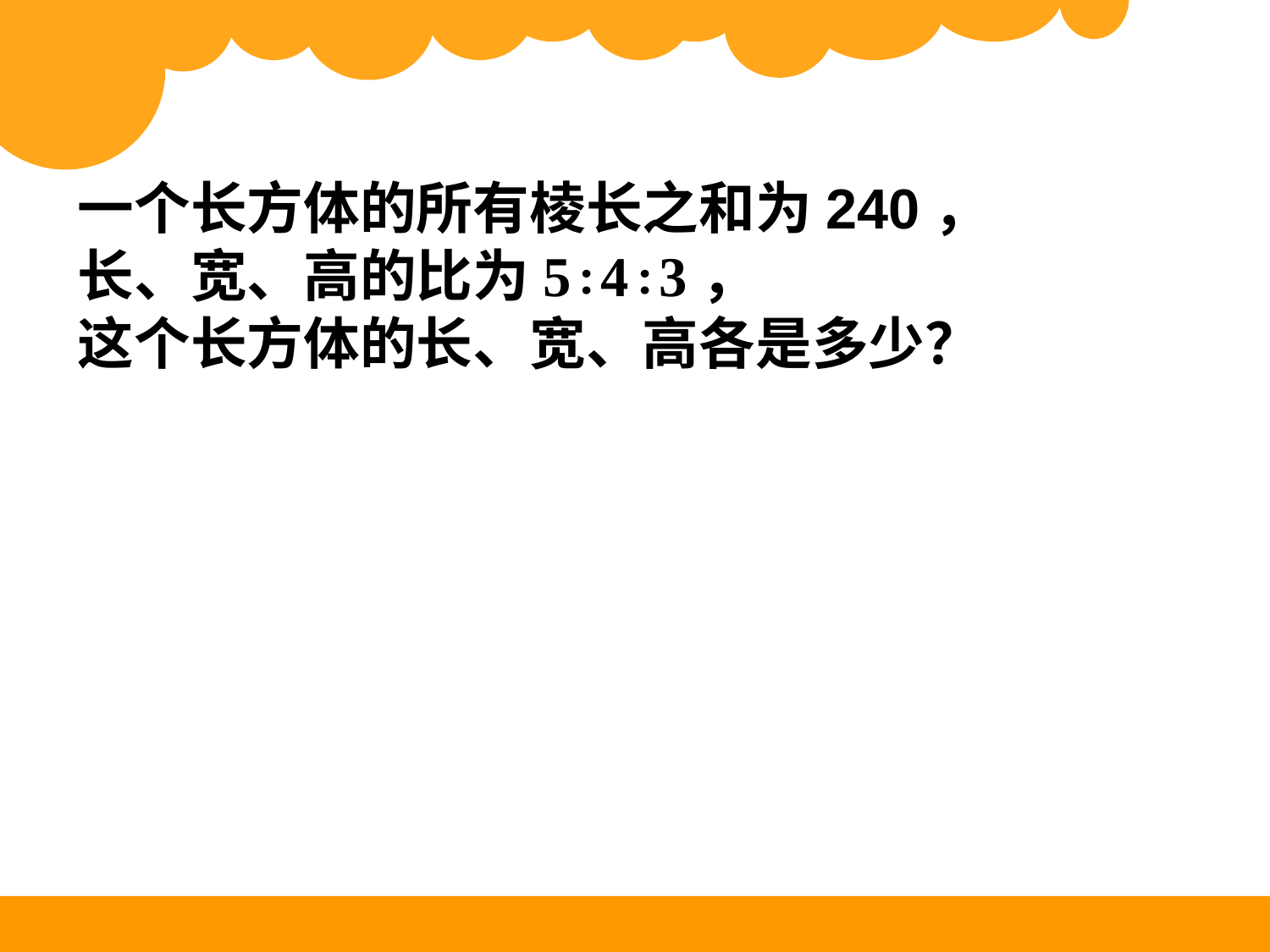

一个长方体的所有棱长之和为240，
长、宽、高的比为5∶4∶3，
这个长方体的长、宽、高各是多少？